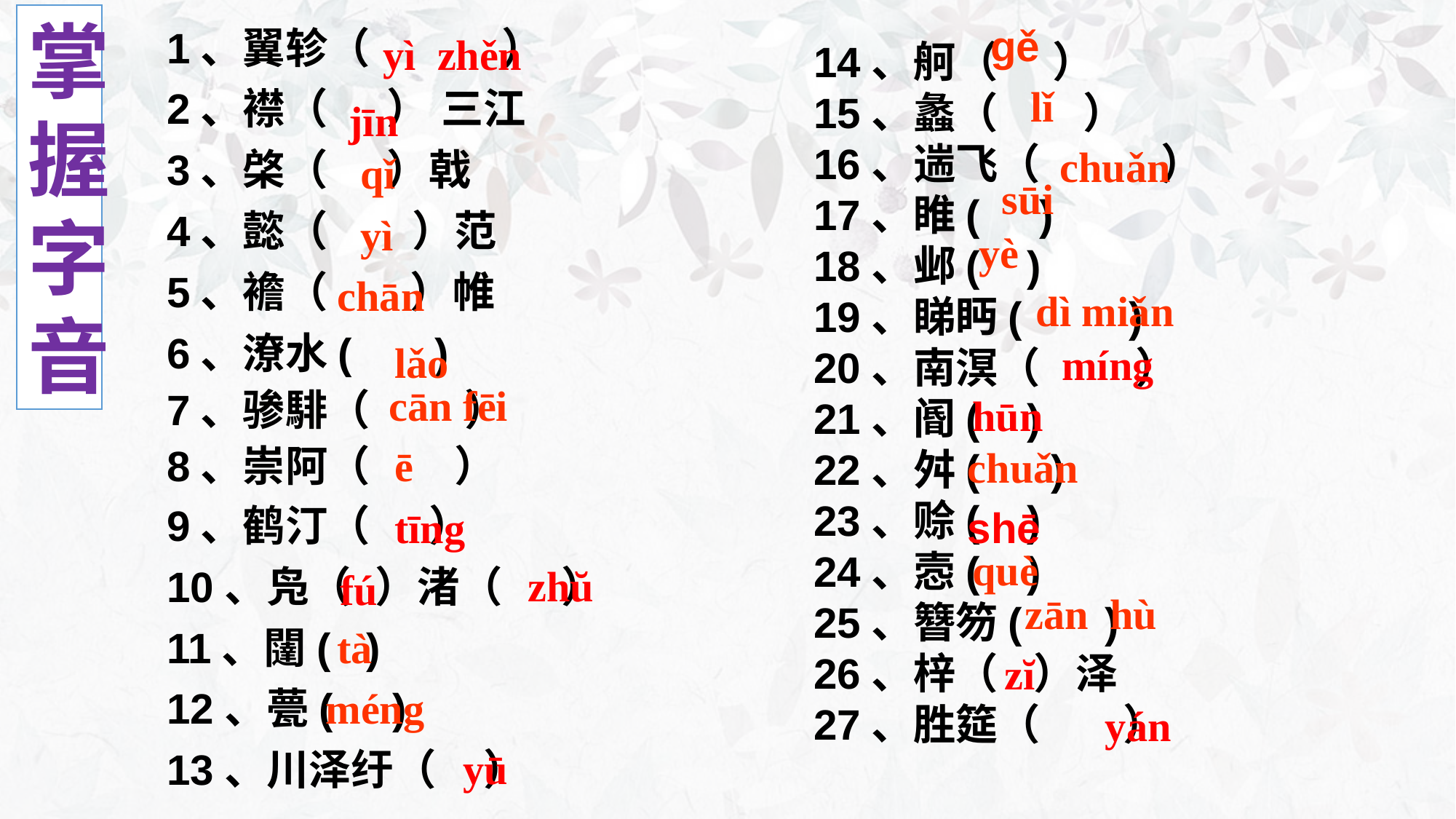

掌握
字音
gě
1、翼轸（  　　  ）
2、襟（     ） 三江
3、棨（     ）戟
4、懿（　　）范
5、襜（       ）帷
6、潦水(       )
7、骖騑（        ）
8、崇阿（　　）
9、鹤汀（     ）
10、凫（  ）渚（     ）
11、闥(   )
12、甍(     )
13、川泽纡（    ）
yì  zhěn
14、舸（　 ）
15、蠡（　　）
16、遄飞（　　   ）
17、睢(     )
18、邺(    )
19、睇眄(         )
20、南溟（        ）
21、阍(    )
22、舛(      )
23、赊(    )
24、悫(    )
25、簪笏(       )
26、梓（   ）泽
27、胜筵（       ）
lǐ
jīn
chuǎn
qǐ
sūi
yì
yè
chān
dì miǎn
lǎo
míng
cān fēi
hūn
ē
chuǎn
tīng
shē
què
 zhŭ
fú
zān  hù
tà
zĭ
méng
yán
yū